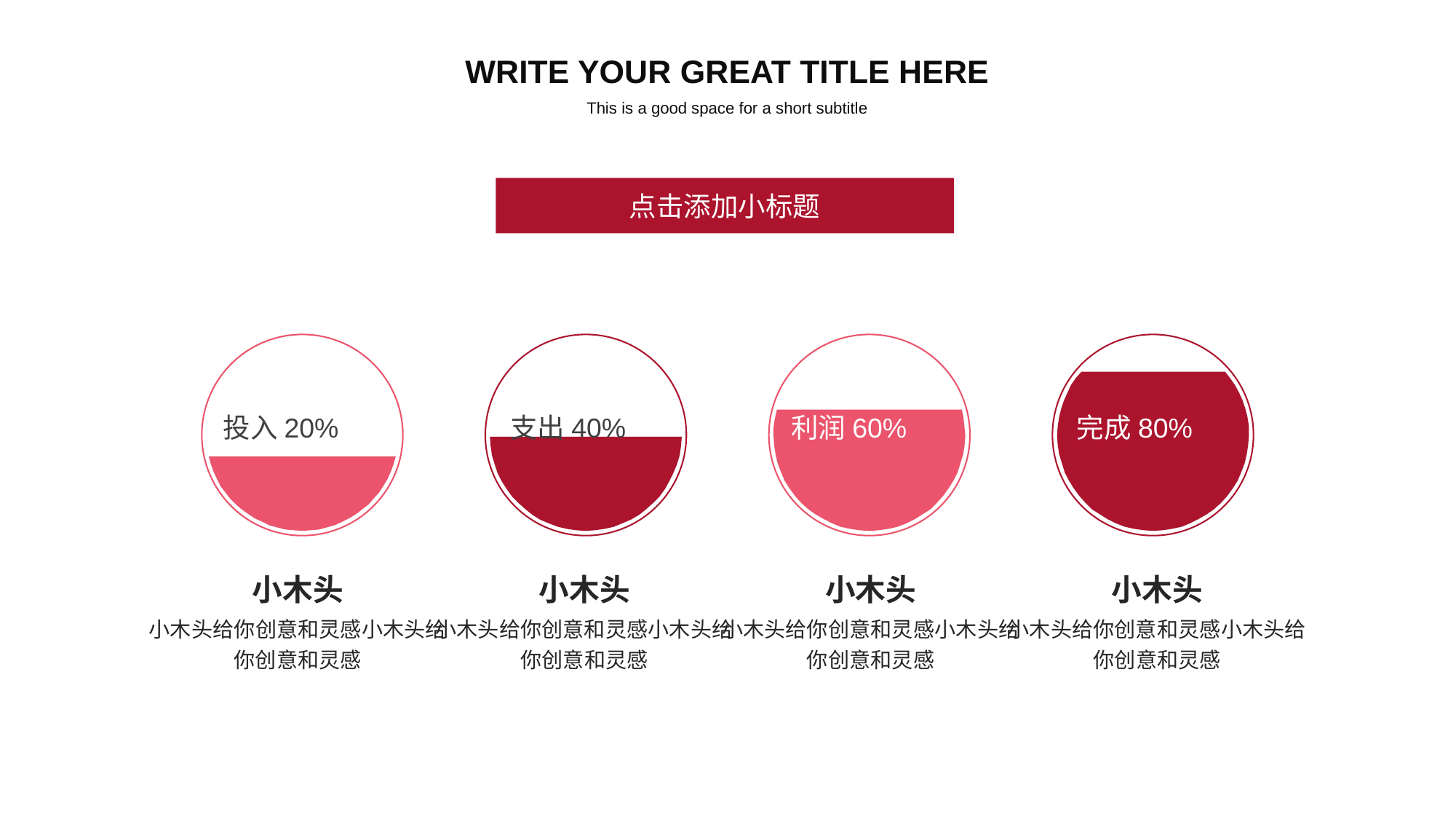

WRITE YOUR GREAT TITLE HERE
This is a good space for a short subtitle
点击添加小标题

投入20%
支出40%
利润60%
完成80%

小木头
小木头给你创意和灵感小木头给你创意和灵感
小木头
小木头给你创意和灵感小木头给你创意和灵感
小木头
小木头给你创意和灵感小木头给你创意和灵感
小木头
小木头给你创意和灵感小木头给你创意和灵感